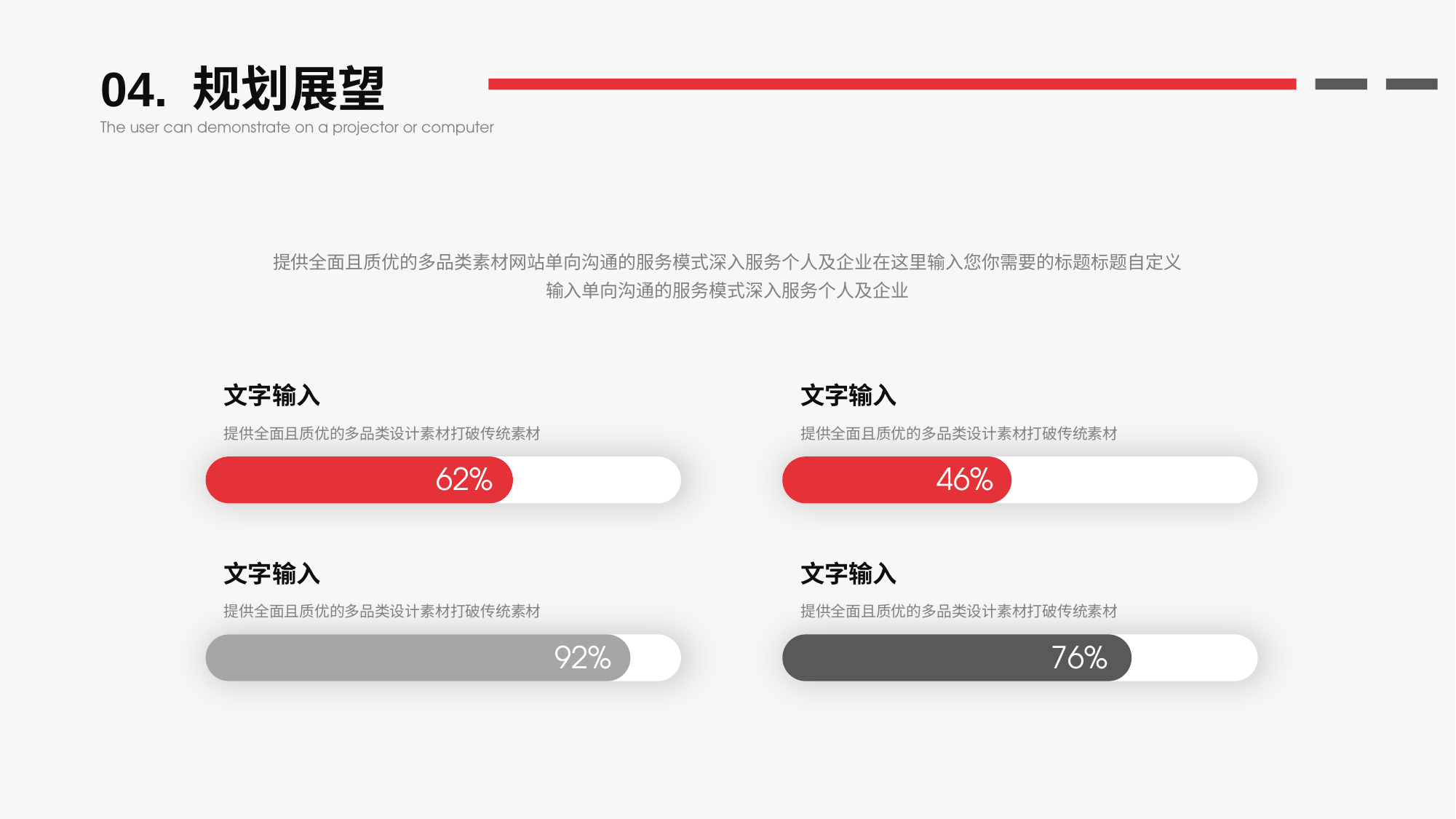

04. 规划展望
The user can demonstrate on a projector or computer

提供全面且质优的多品类素材网站单向沟通的服务模式深入服务个人及企业在这里输入您你需要的标题标题自定义输入单向沟通的服务模式深入服务个人及企业
文字输入
提供全面且质优的多品类设计素材打破传统素材

62%
文字输入
提供全面且质优的多品类设计素材打破传统素材

46%
文字输入
提供全面且质优的多品类设计素材打破传统素材

92%
文字输入
提供全面且质优的多品类设计素材打破传统素材

76%